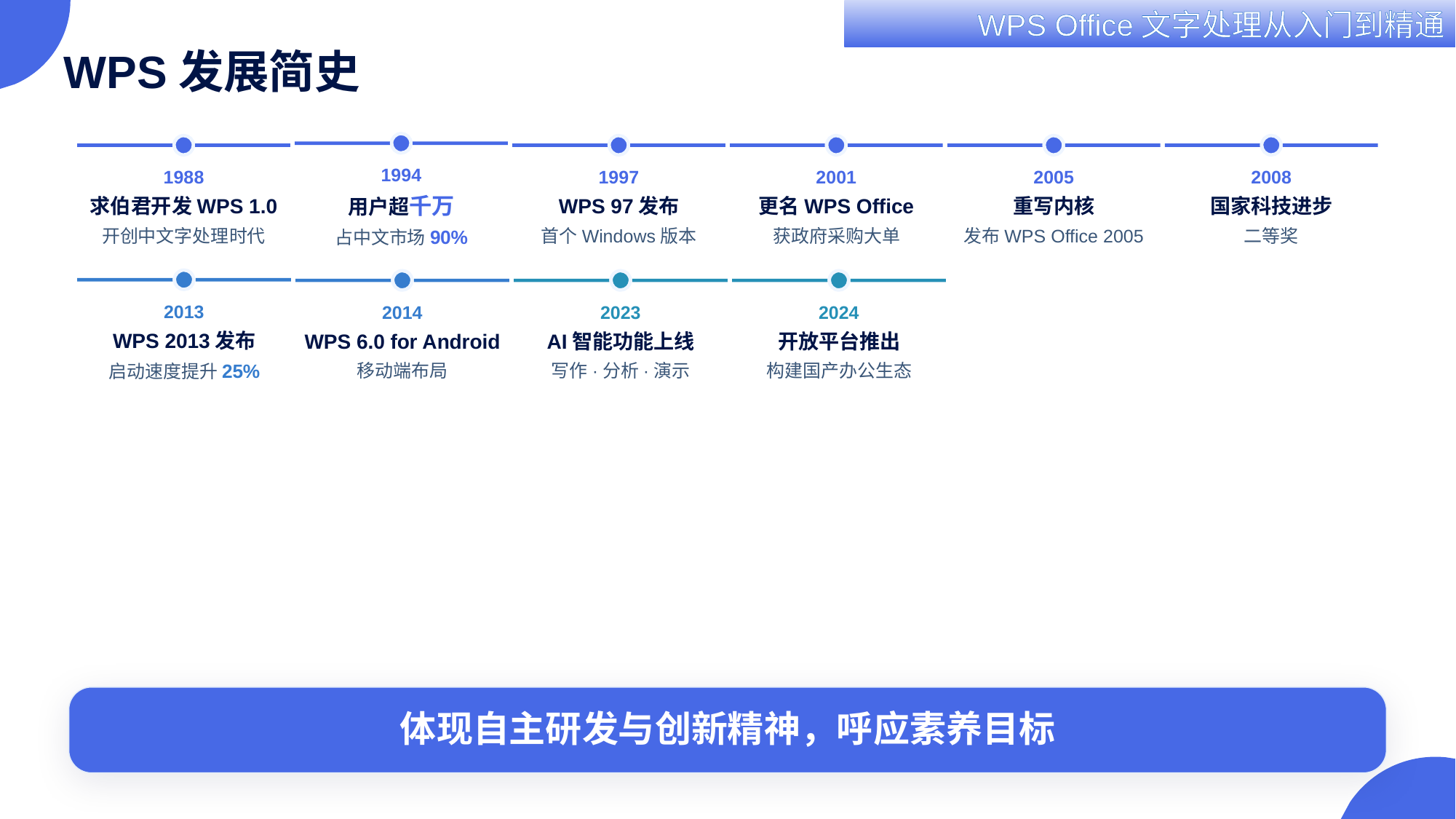

WPS发展简史

1994
1988
1997
2001
2005
2008
用户超千万
求伯君开发WPS 1.0
WPS 97发布
更名WPS Office
重写内核
国家科技进步
开创中文字处理时代
首个Windows版本
获政府采购大单
发布WPS Office 2005
二等奖
占中文市场90%

2013
2014
2023
2024
WPS 2013发布
WPS 6.0 for Android
AI智能功能上线
开放平台推出
启动速度提升25%
移动端布局
写作·分析·演示
构建国产办公生态

体现自主研发与创新精神，呼应素养目标